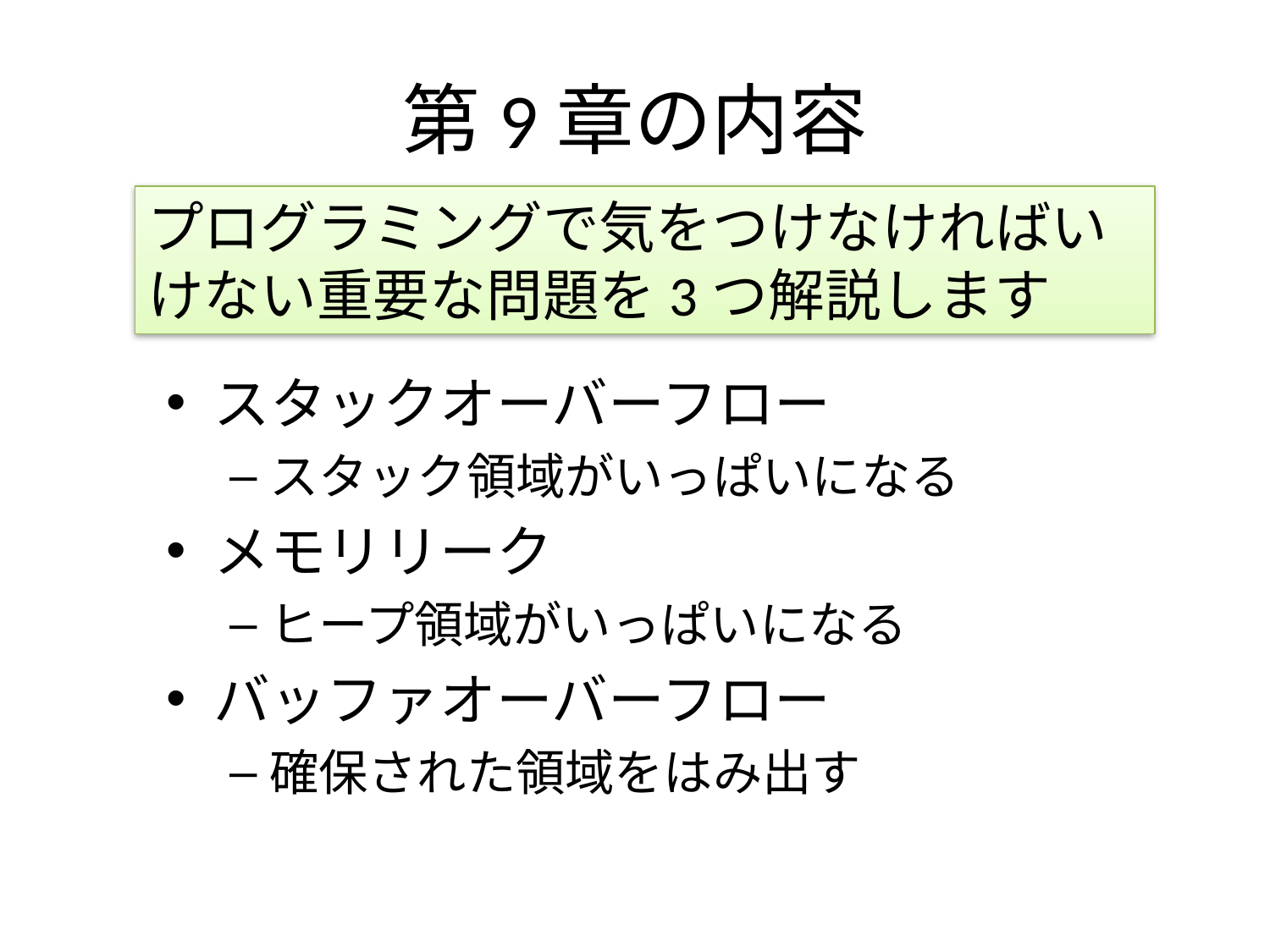

# 第9章の内容
プログラミングで気をつけなければいけない重要な問題を3つ解説します
スタックオーバーフロー
スタック領域がいっぱいになる
メモリリーク
ヒープ領域がいっぱいになる
バッファオーバーフロー
確保された領域をはみ出す